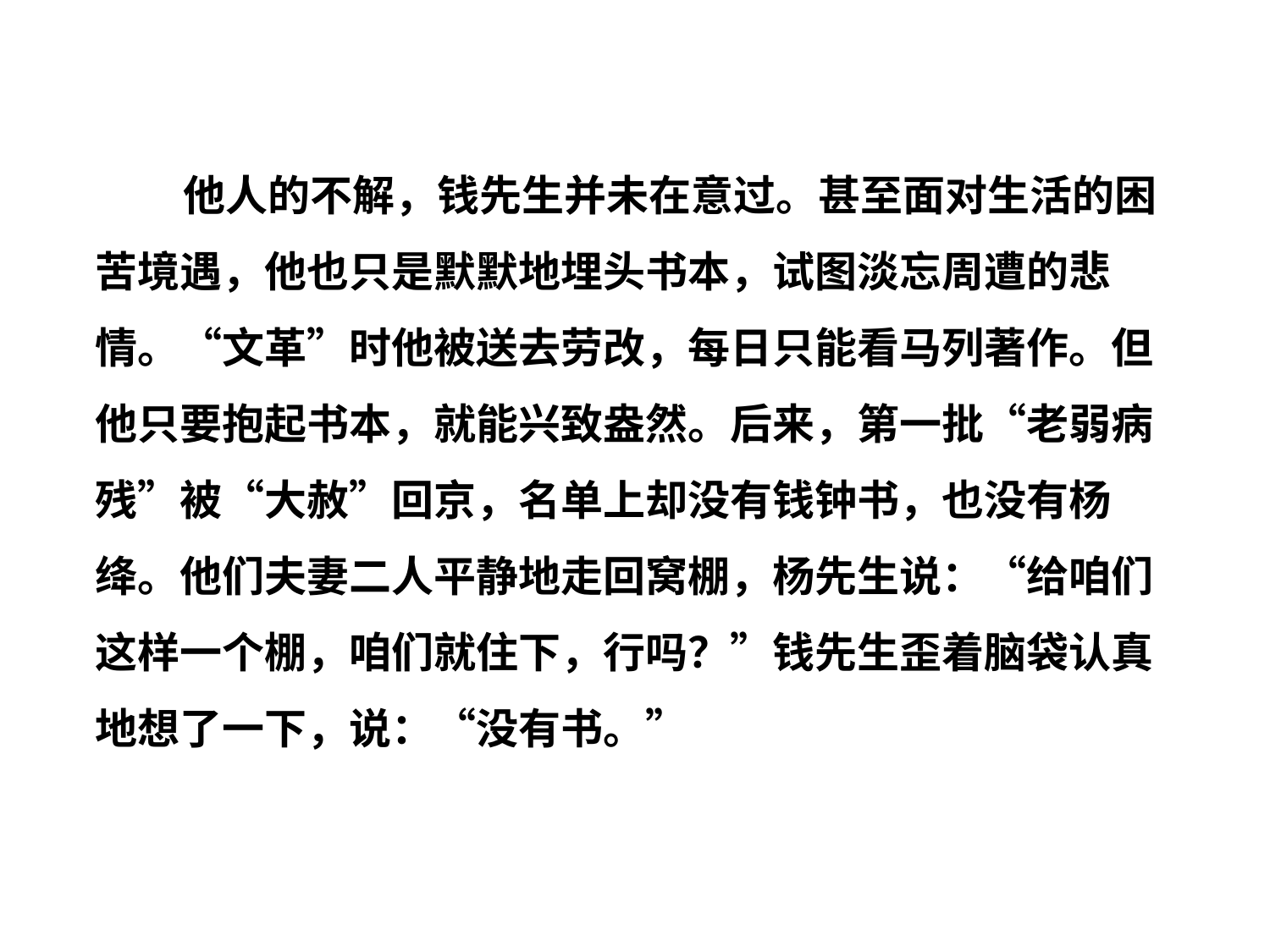

他人的不解，钱先生并未在意过。甚至面对生活的困苦境遇，他也只是默默地埋头书本，试图淡忘周遭的悲情。“文革”时他被送去劳改，每日只能看马列著作。但他只要抱起书本，就能兴致盎然。后来，第一批“老弱病残”被“大赦”回京，名单上却没有钱钟书，也没有杨绛。他们夫妻二人平静地走回窝棚，杨先生说：“给咱们这样一个棚，咱们就住下，行吗？”钱先生歪着脑袋认真地想了一下，说：“没有书。”